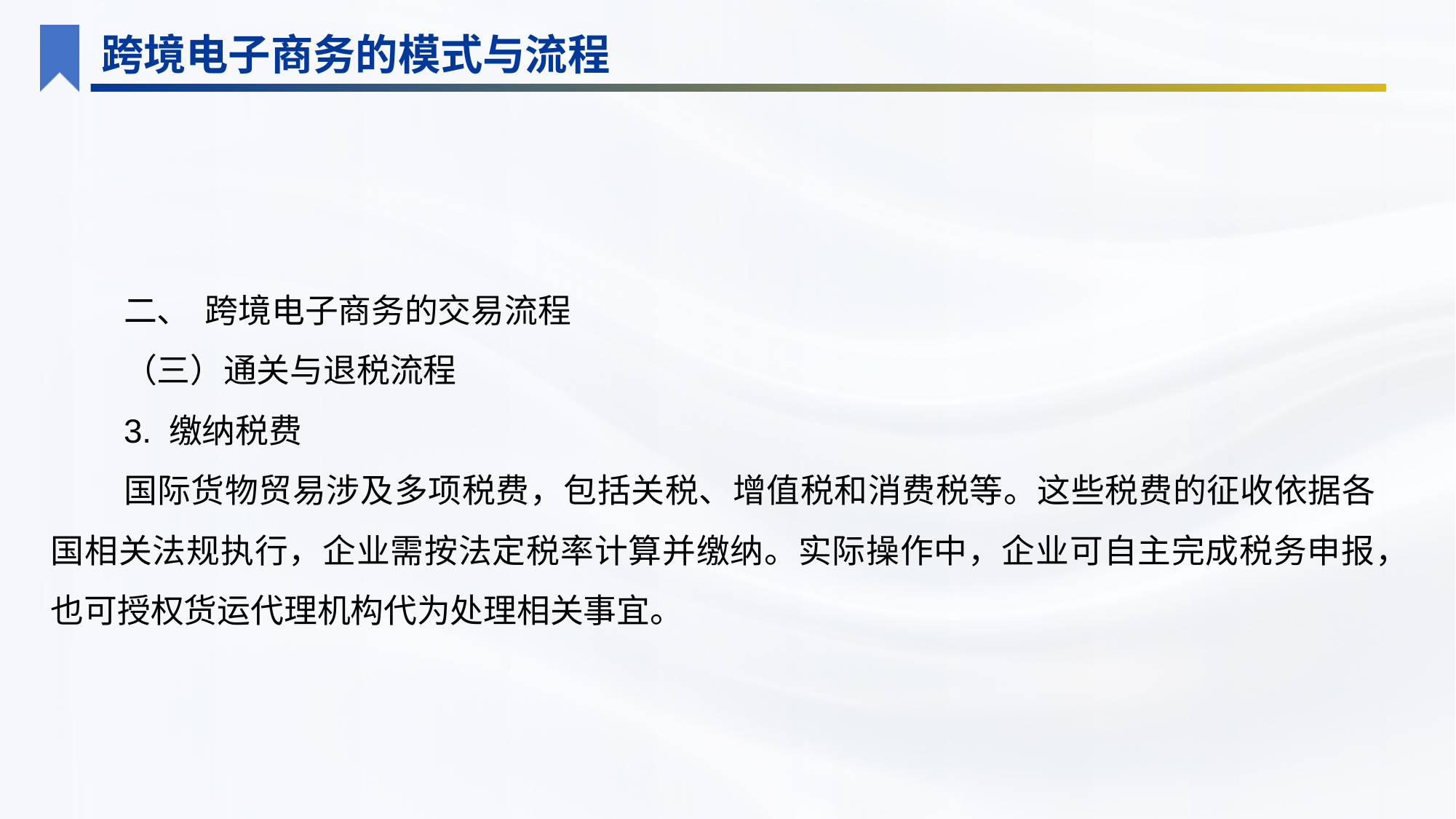

跨境电子商务的模式与流程
二、  跨境电子商务的交易流程
（三）通关与退税流程
3. 缴纳税费
国际货物贸易涉及多项税费，包括关税、增值税和消费税等。这些税费的征收依据各国相关法规执行，企业需按法定税率计算并缴纳。实际操作中，企业可自主完成税务申报，也可授权货运代理机构代为处理相关事宜。